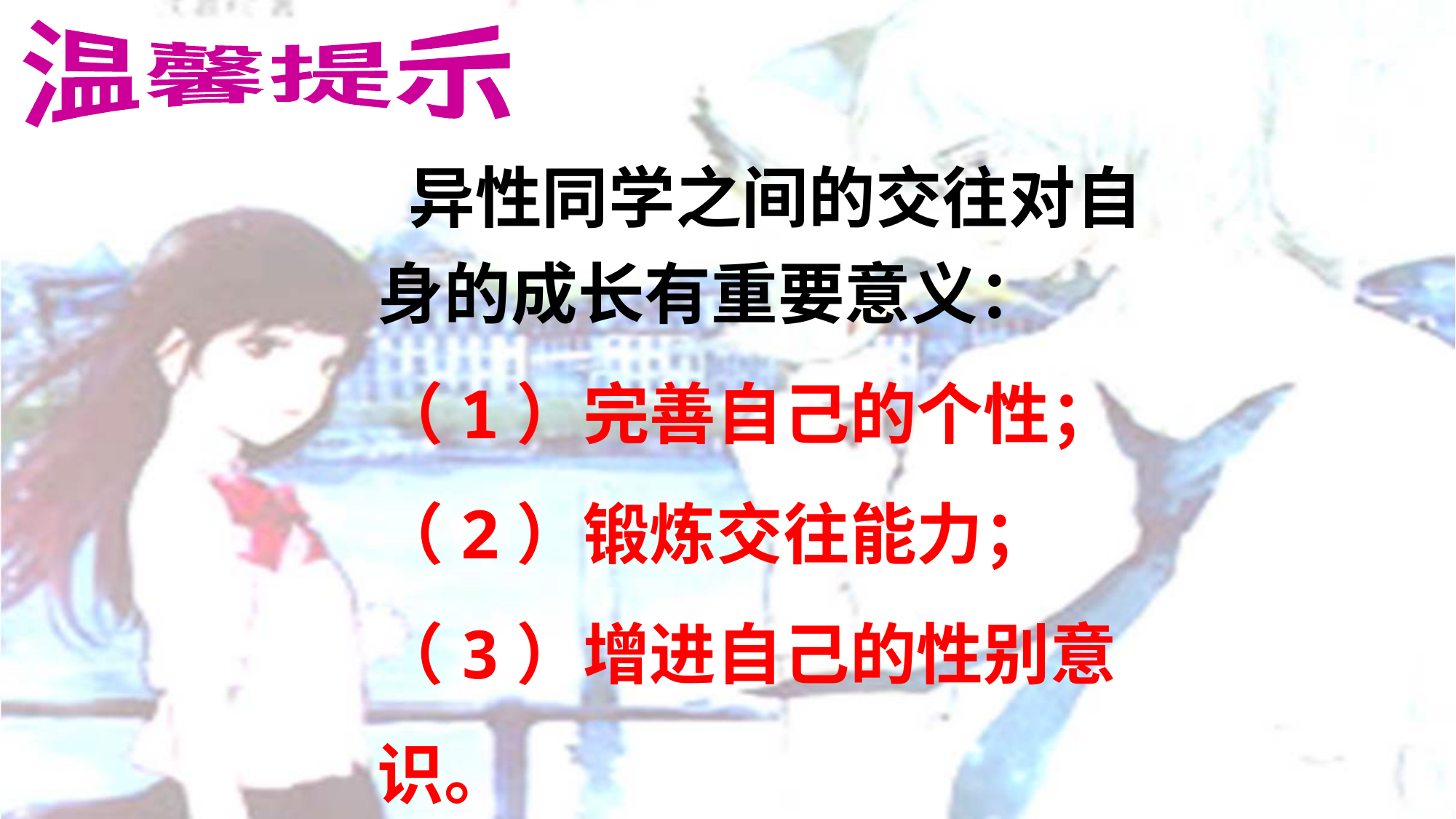

温馨提示
 异性同学之间的交往对自身的成长有重要意义：
（1）完善自己的个性；
（2）锻炼交往能力；
（3）增进自己的性别意识。